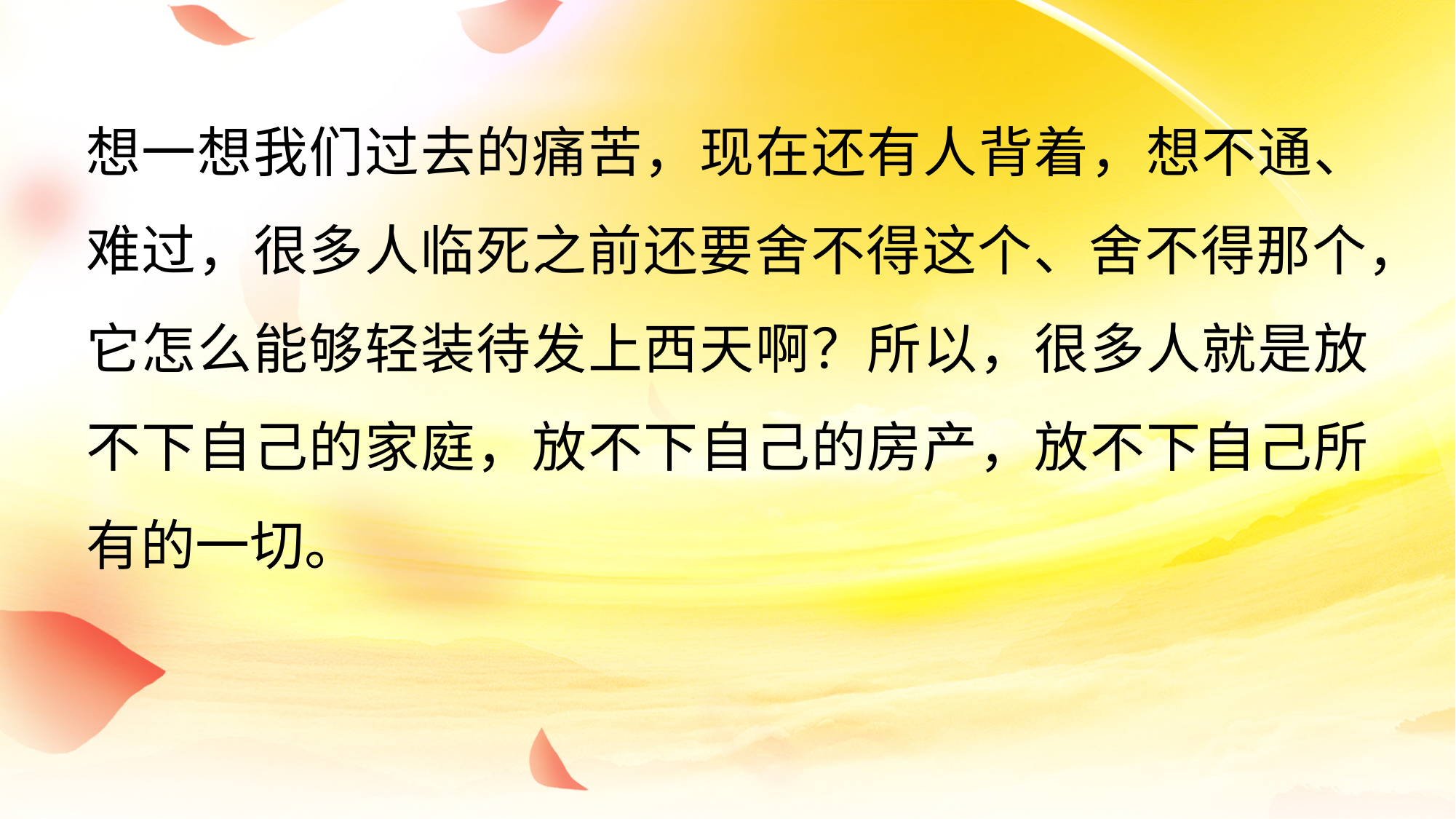

想一想我们过去的痛苦，现在还有人背着，想不通、难过，很多人临死之前还要舍不得这个、舍不得那个，它怎么能够轻装待发上西天啊？所以，很多人就是放不下自己的家庭，放不下自己的房产，放不下自己所有的一切。